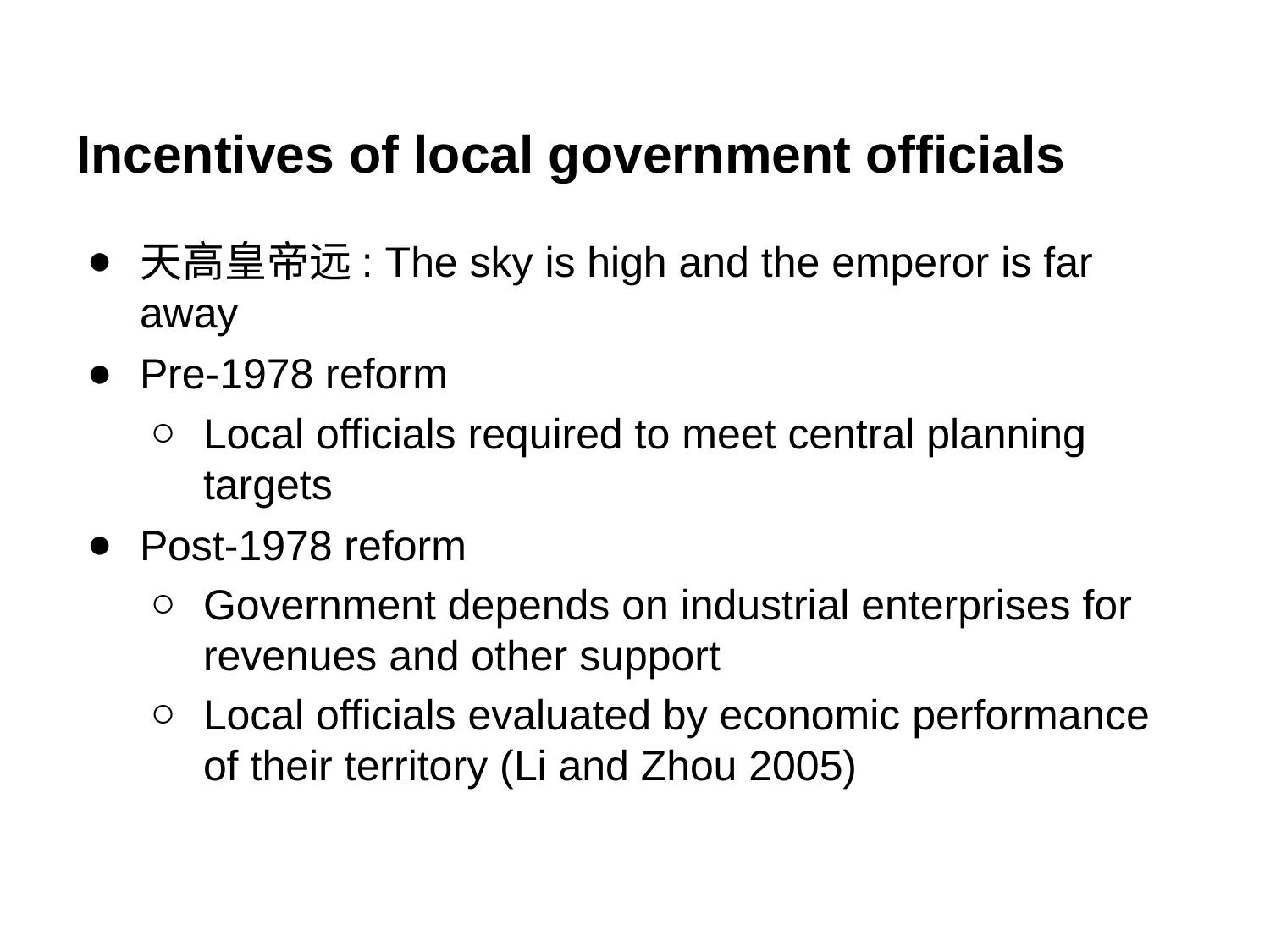

# Incentives of local government officials
天高皇帝远: The sky is high and the emperor is far away
Pre-1978 reform
Local officials required to meet central planning targets
Post-1978 reform
Government depends on industrial enterprises for revenues and other support
Local officials evaluated by economic performance of their territory (Li and Zhou 2005)